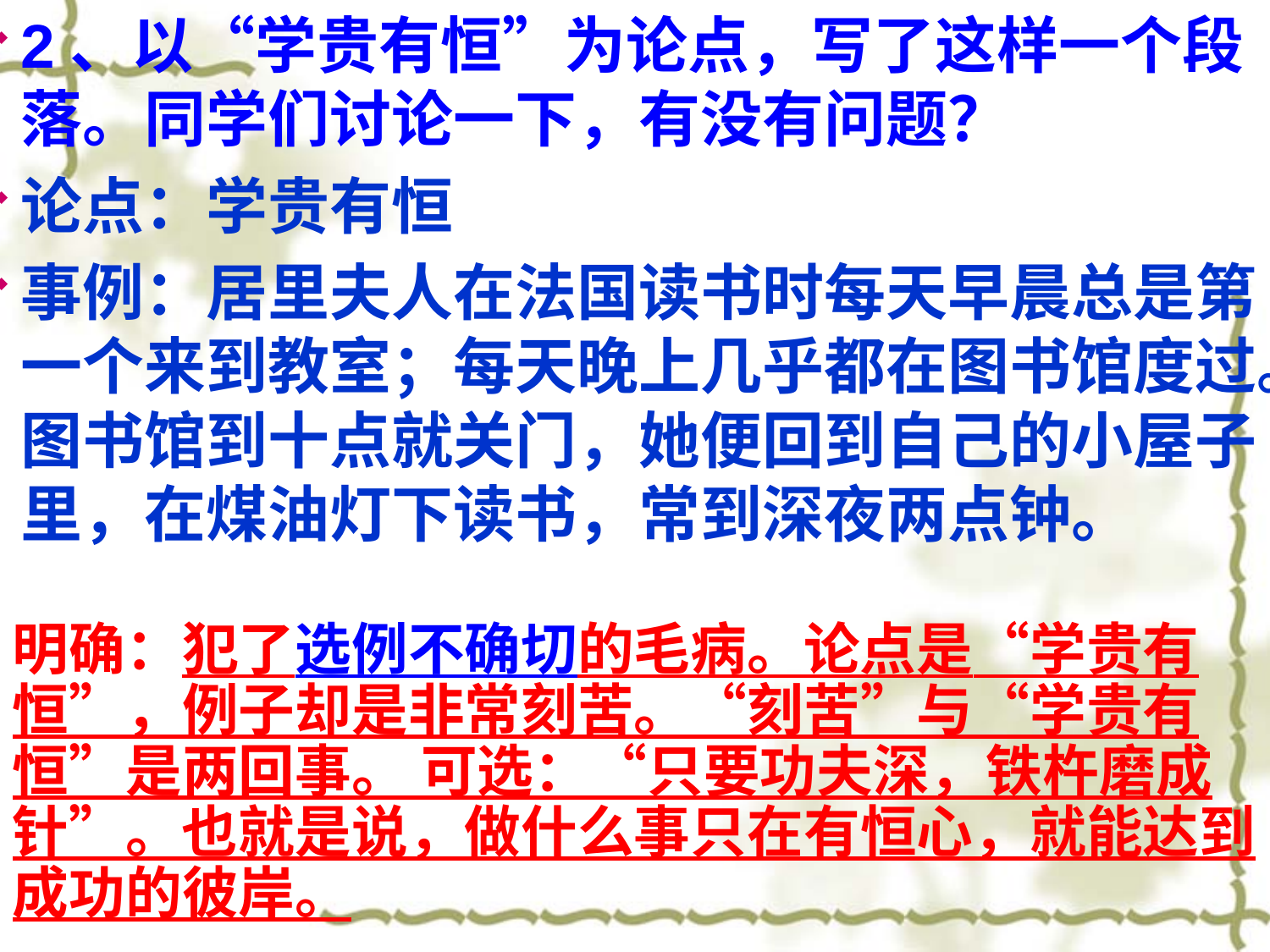

2、以“学贵有恒”为论点，写了这样一个段落。同学们讨论一下，有没有问题？
论点：学贵有恒
事例：居里夫人在法国读书时每天早晨总是第一个来到教室；每天晚上几乎都在图书馆度过。图书馆到十点就关门，她便回到自己的小屋子里，在煤油灯下读书，常到深夜两点钟。

明确：犯了选例不确切的毛病。论点是“学贵有恒”，例子却是非常刻苦。“刻苦”与“学贵有恒”是两回事。 可选：“只要功夫深，铁杵磨成针”。也就是说，做什么事只在有恒心，就能达到成功的彼岸。